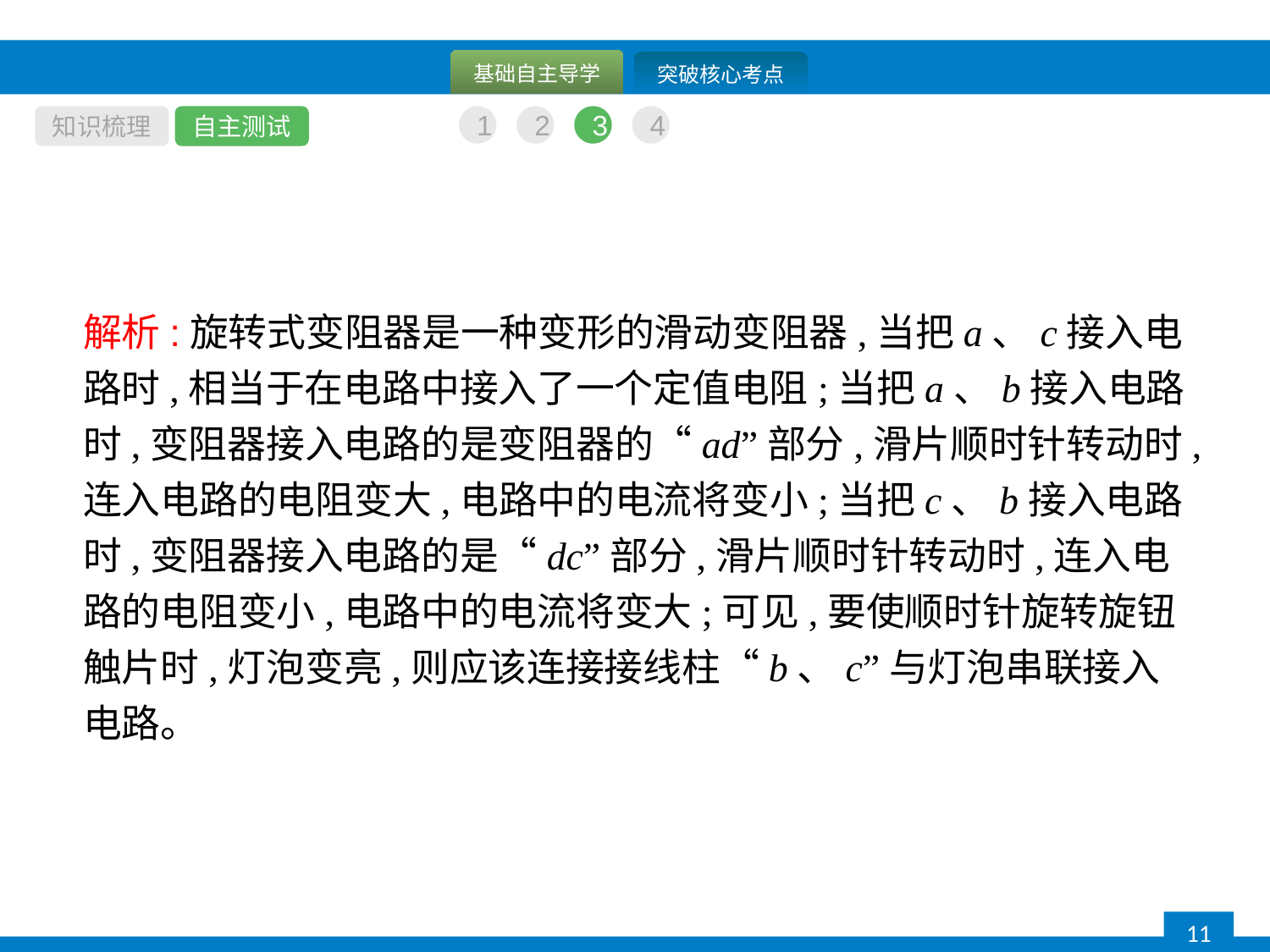

知识梳理
自主测试
1
2
3
4
解析:旋转式变阻器是一种变形的滑动变阻器,当把a、c接入电路时,相当于在电路中接入了一个定值电阻;当把a、b接入电路时,变阻器接入电路的是变阻器的“ad”部分,滑片顺时针转动时,连入电路的电阻变大,电路中的电流将变小;当把c、b接入电路时,变阻器接入电路的是“dc”部分,滑片顺时针转动时,连入电路的电阻变小,电路中的电流将变大;可见,要使顺时针旋转旋钮触片时,灯泡变亮,则应该连接接线柱“b、c”与灯泡串联接入电路。